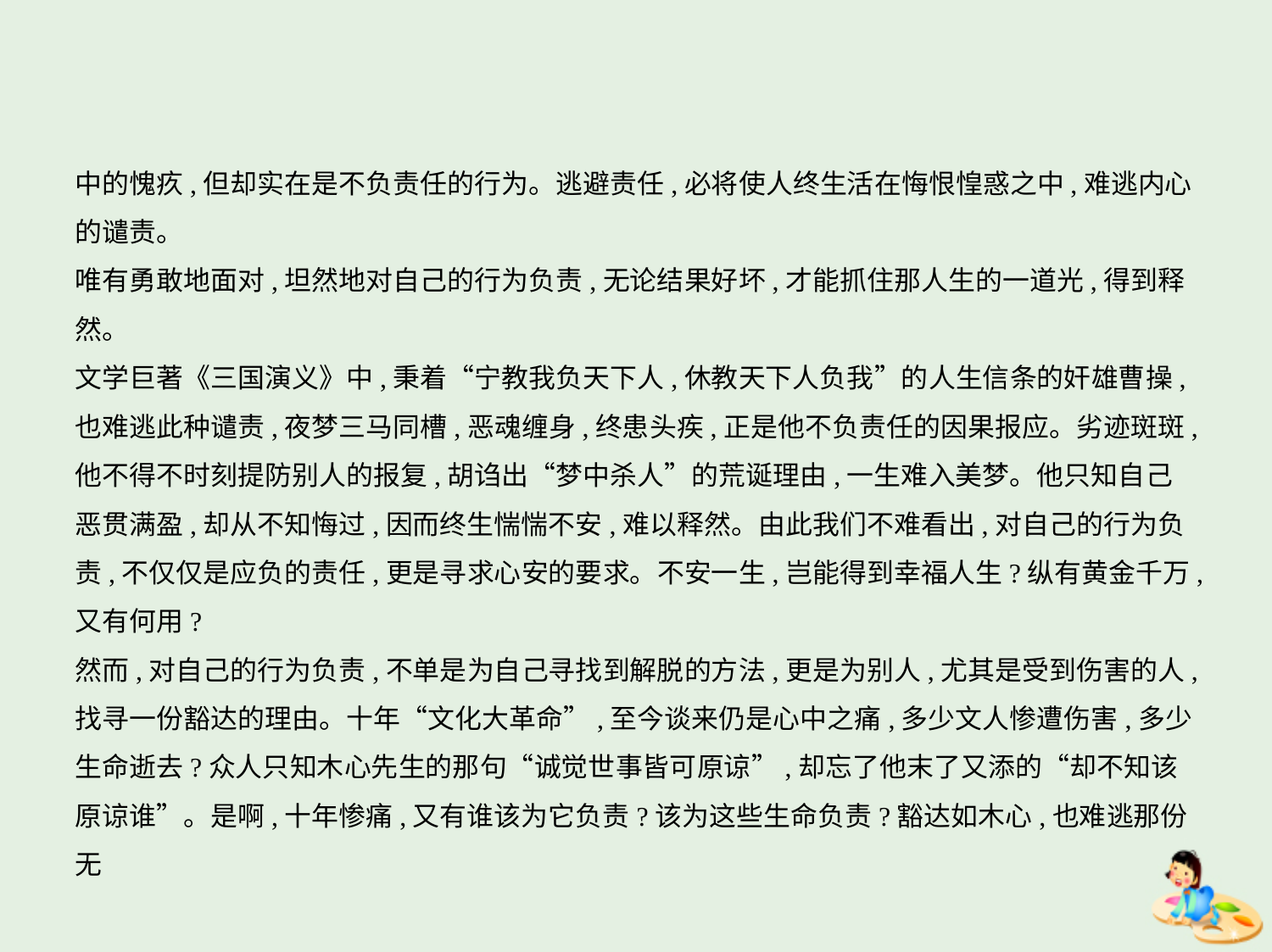

中的愧疚,但却实在是不负责任的行为。逃避责任,必将使人终生活在悔恨惶惑之中,难逃内心
的谴责。
唯有勇敢地面对,坦然地对自己的行为负责,无论结果好坏,才能抓住那人生的一道光,得到释
然。
文学巨著《三国演义》中,秉着“宁教我负天下人,休教天下人负我”的人生信条的奸雄曹操,
也难逃此种谴责,夜梦三马同槽,恶魂缠身,终患头疾,正是他不负责任的因果报应。劣迹斑斑,
他不得不时刻提防别人的报复,胡诌出“梦中杀人”的荒诞理由,一生难入美梦。他只知自己
恶贯满盈,却从不知悔过,因而终生惴惴不安,难以释然。由此我们不难看出,对自己的行为负
责,不仅仅是应负的责任,更是寻求心安的要求。不安一生,岂能得到幸福人生?纵有黄金千万,
又有何用?
然而,对自己的行为负责,不单是为自己寻找到解脱的方法,更是为别人,尤其是受到伤害的人,
找寻一份豁达的理由。十年“文化大革命”,至今谈来仍是心中之痛,多少文人惨遭伤害,多少
生命逝去?众人只知木心先生的那句“诚觉世事皆可原谅”,却忘了他末了又添的“却不知该
原谅谁”。是啊,十年惨痛,又有谁该为它负责?该为这些生命负责?豁达如木心,也难逃那份无